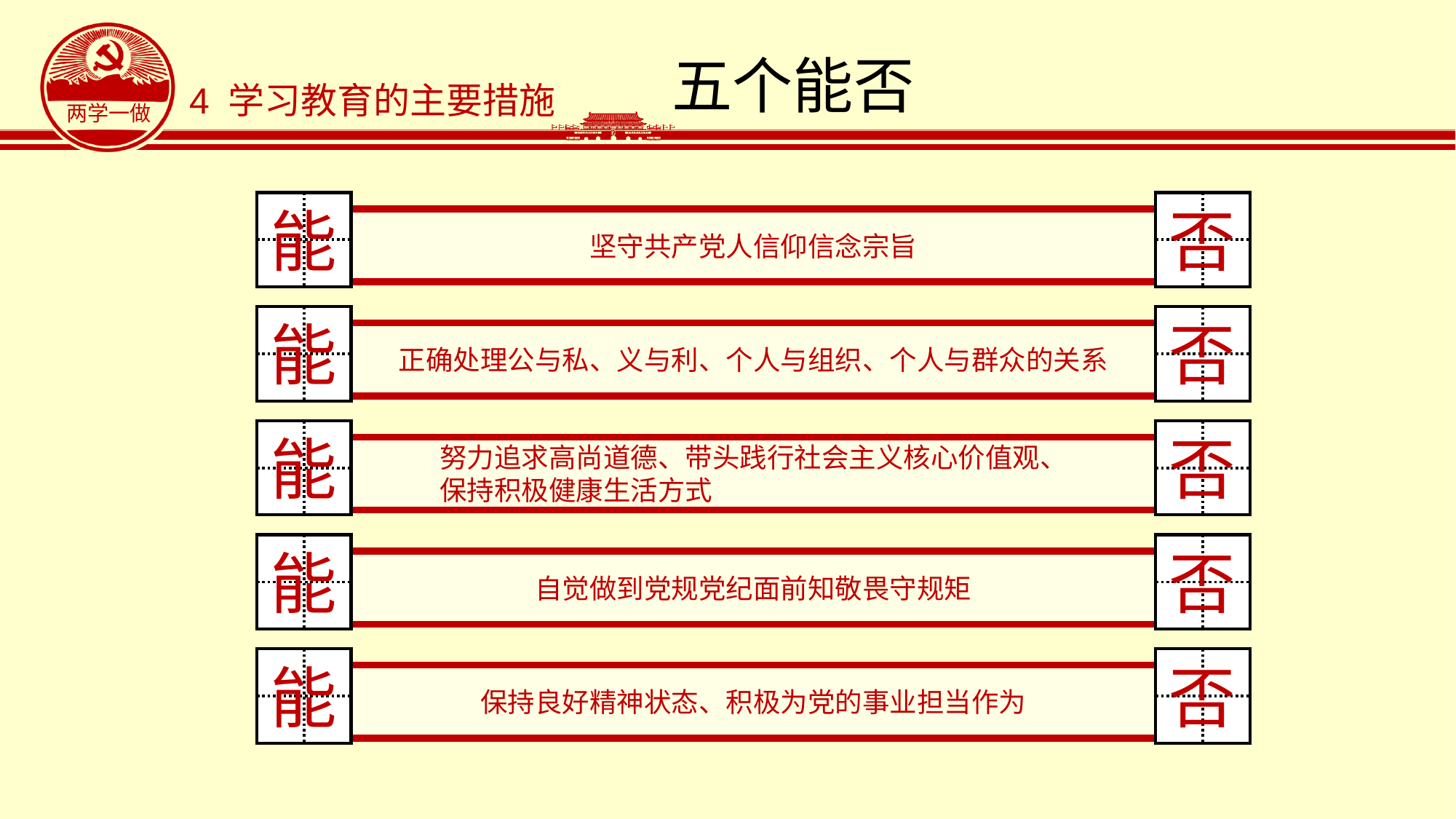

# 五个能否
4 学习教育的主要措施

能

否
坚守共产党人信仰信念宗旨

能

否
正确处理公与私、义与利、个人与组织、个人与群众的关系

能

否
努力追求高尚道德、带头践行社会主义核心价值观、
保持积极健康生活方式

能

否
自觉做到党规党纪面前知敬畏守规矩

能

否
保持良好精神状态、积极为党的事业担当作为